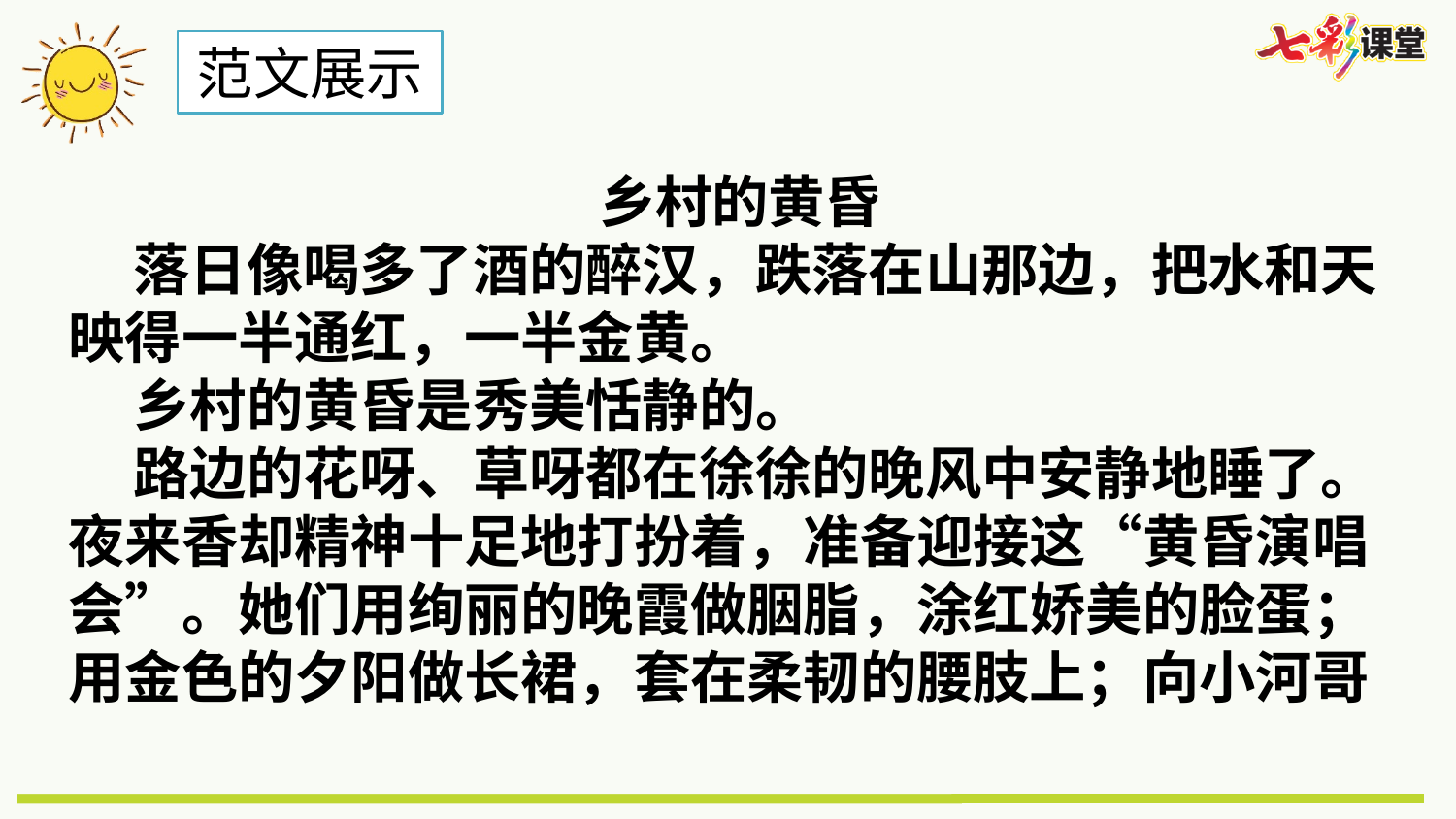

范文展示
乡村的黄昏
    落日像喝多了酒的醉汉，跌落在山那边，把水和天映得一半通红，一半金黄。
    乡村的黄昏是秀美恬静的。
    路边的花呀、草呀都在徐徐的晚风中安静地睡了。夜来香却精神十足地打扮着，准备迎接这“黄昏演唱会”。她们用绚丽的晚霞做胭脂，涂红娇美的脸蛋；用金色的夕阳做长裙，套在柔韧的腰肢上；向小河哥